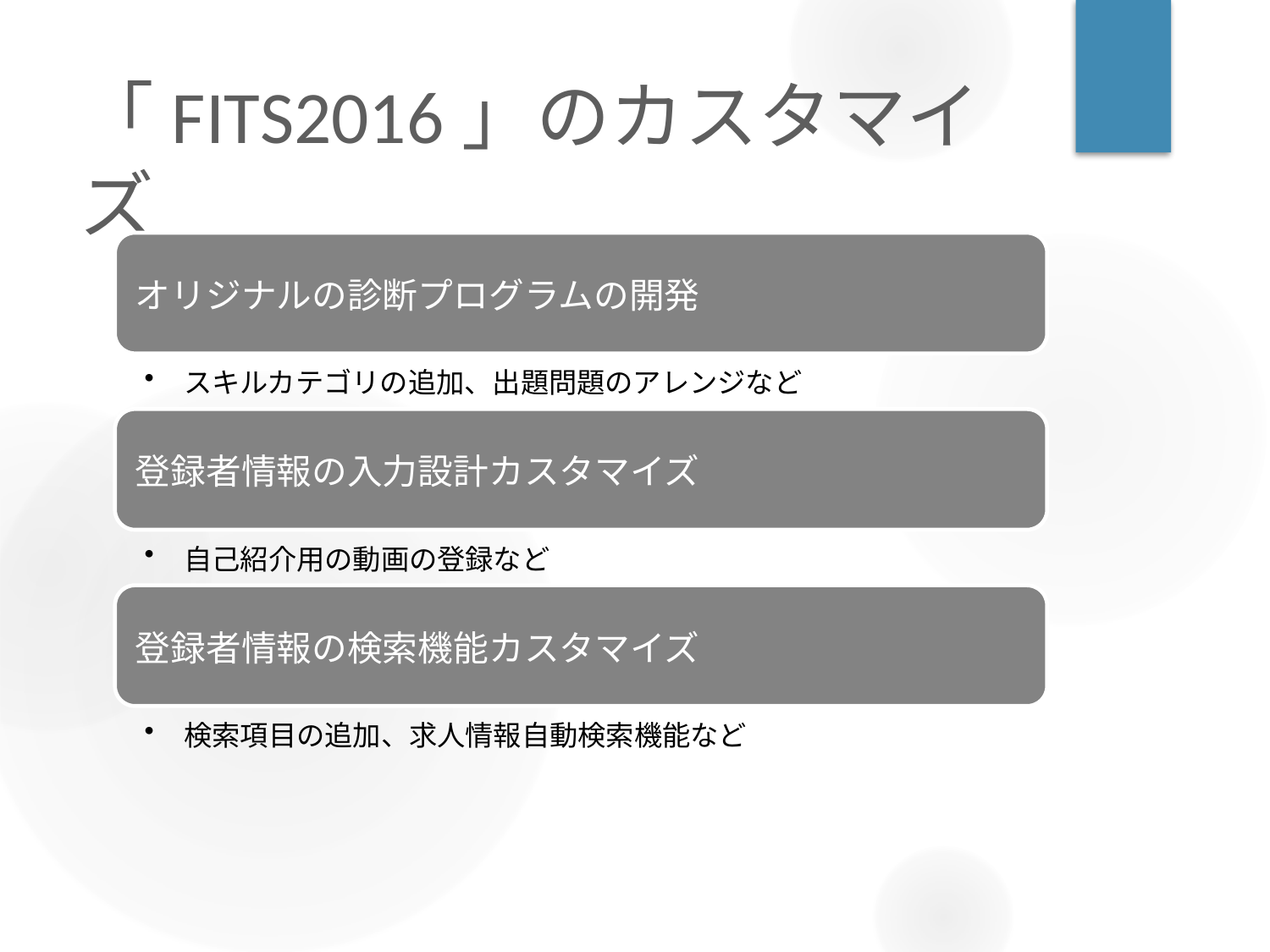

# 「FITS2016」のカスタマイズ
オリジナルの診断プログラムの開発
スキルカテゴリの追加、出題問題のアレンジなど
登録者情報の入力設計カスタマイズ
自己紹介用の動画の登録など
登録者情報の検索機能カスタマイズ
検索項目の追加、求人情報自動検索機能など